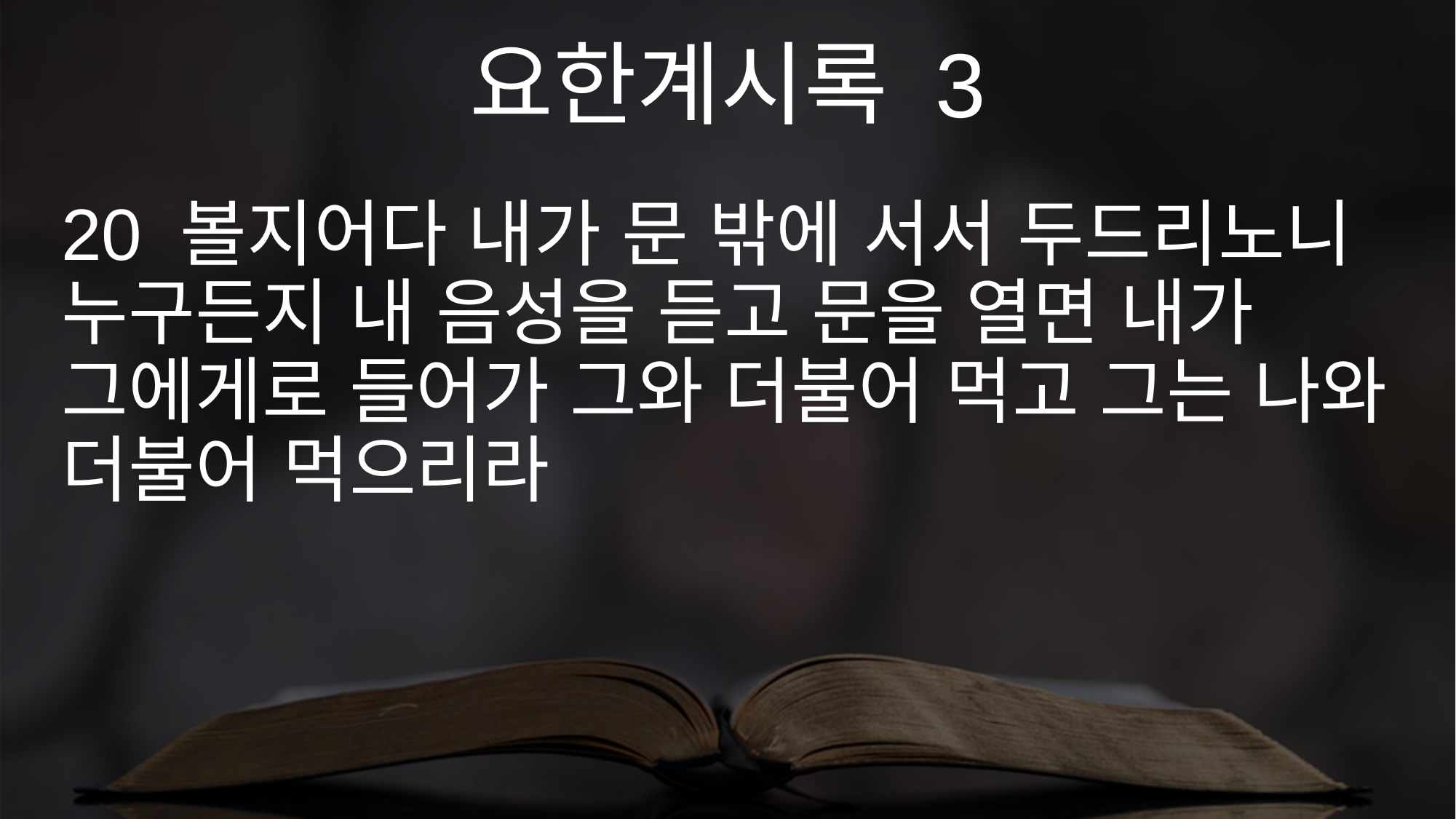

요한계시록 3
20 볼지어다 내가 문 밖에 서서 두드리노니 누구든지 내 음성을 듣고 문을 열면 내가 그에게로 들어가 그와 더불어 먹고 그는 나와 더불어 먹으리라